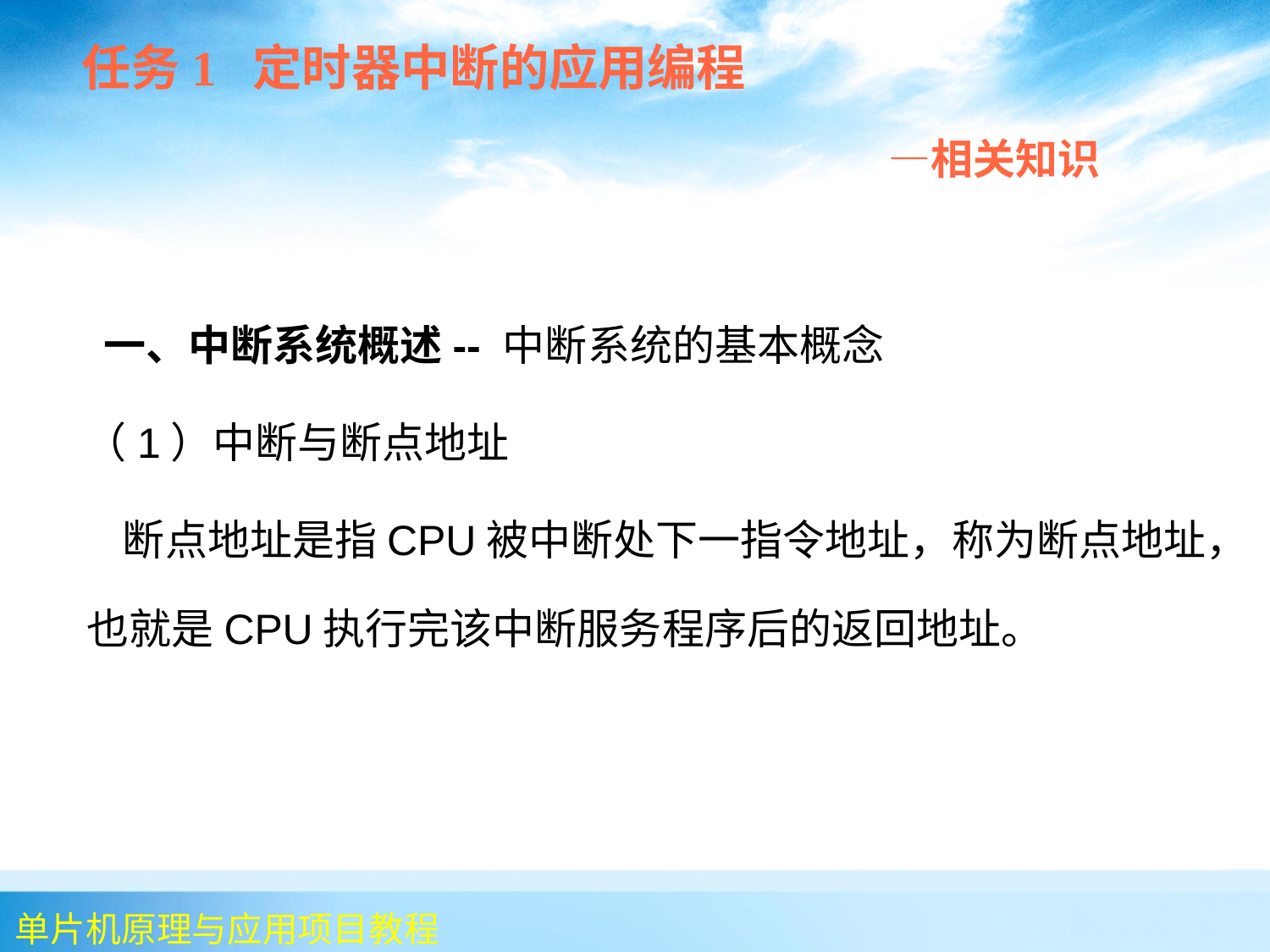

任务1  定时器中断的应用编程
                                                                            —相关知识
     一、中断系统概述-- 中断系统的基本概念
   （1）中断与断点地址
       断点地址是指CPU被中断处下一指令地址，称为断点地址，也就是CPU执行完该中断服务程序后的返回地址。